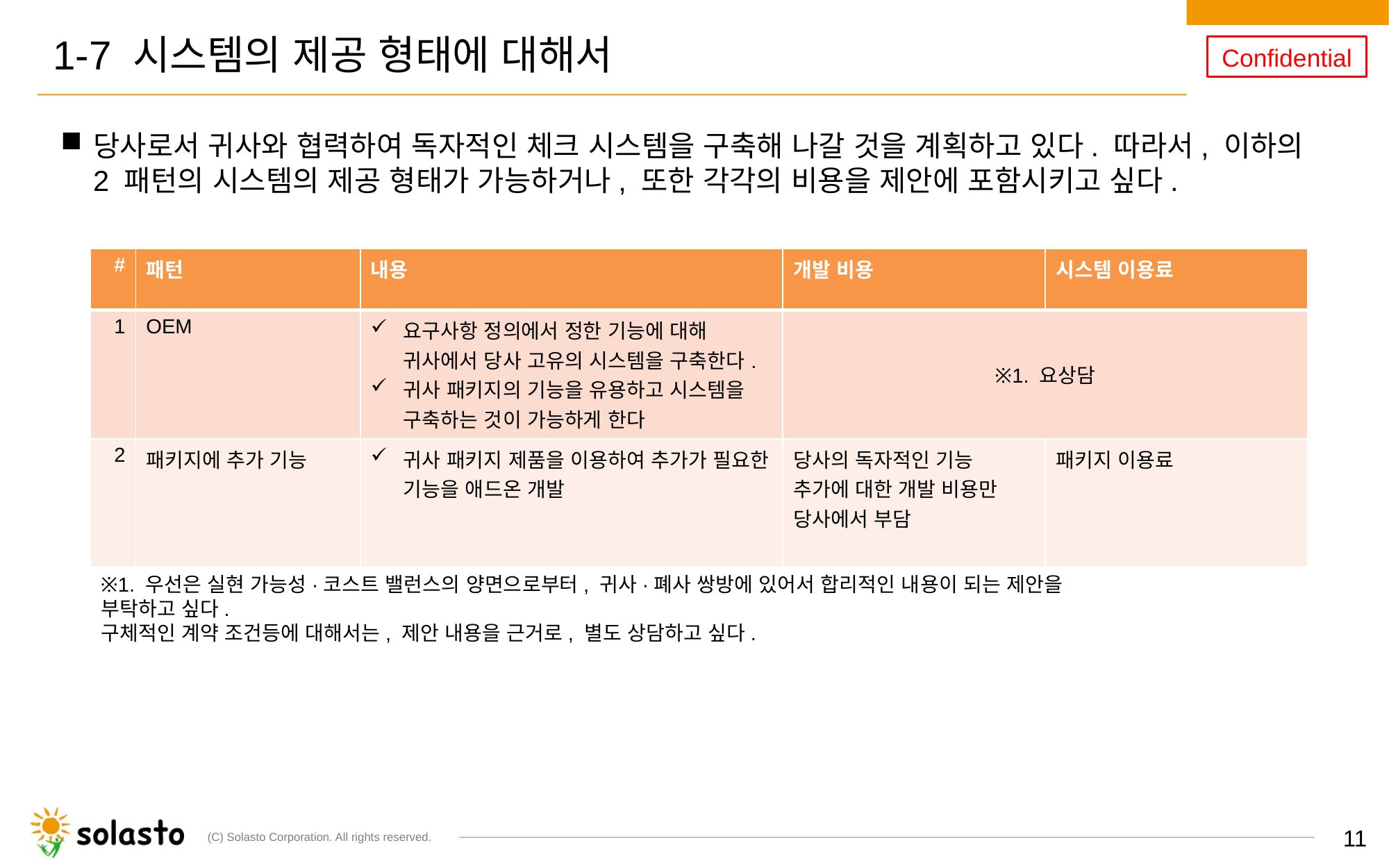

# 1-7 시스템의 제공 형태에 대해서
당사로서 귀사와 협력하여 독자적인 체크 시스템을 구축해 나갈 것을 계획하고 있다. 따라서, 이하의 2 패턴의 시스템의 제공 형태가 가능하거나, 또한 각각의 비용을 제안에 포함시키고 싶다.
| # | 패턴 | 내용 | 개발 비용 | 시스템 이용료 |
| --- | --- | --- | --- | --- |
| 1 | OEM | 요구사항 정의에서 정한 기능에 대해 귀사에서 당사 고유의 시스템을 구축한다. 귀사 패키지의 기능을 유용하고 시스템을 구축하는 것이 가능하게 한다 | ※1. 요상담 |  |
| 2 | 패키지에 추가 기능 | 귀사 패키지 제품을 이용하여 추가가 필요한 기능을 애드온 개발 | 당사의 독자적인 기능 추가에 대한 개발 비용만 당사에서 부담 | 패키지 이용료 |
※1. 우선은 실현 가능성·코스트 밸런스의 양면으로부터, 귀사·폐사 쌍방에 있어서 합리적인 내용이 되는 제안을 부탁하고 싶다.
구체적인 계약 조건등에 대해서는, 제안 내용을 근거로, 별도 상담하고 싶다.